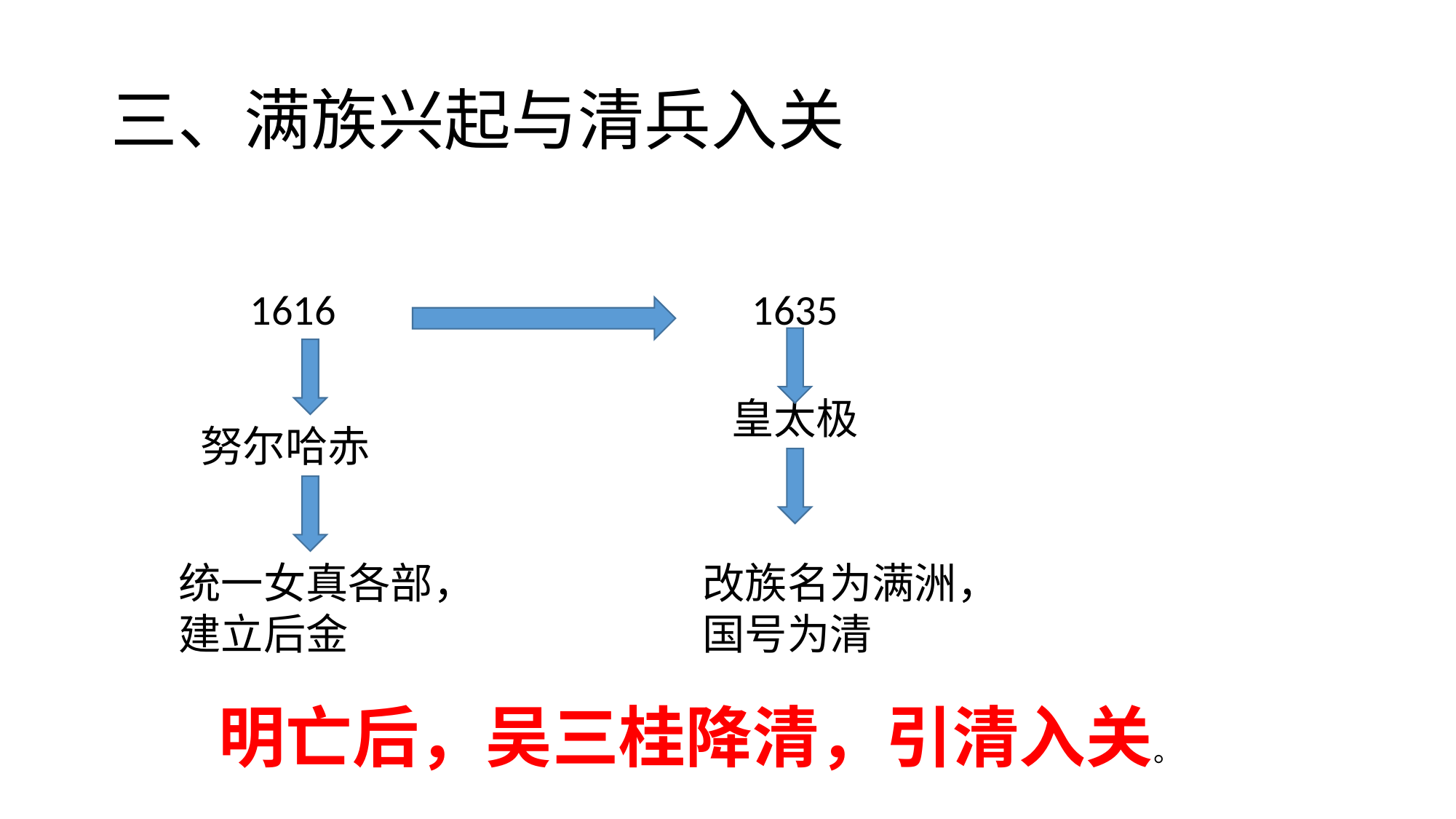

# 三、满族兴起与清兵入关

1616
1635

皇太极
努尔哈赤

统一女真各部，建立后金
改族名为满洲，国号为清
明亡后，吴三桂降清，引清入关。